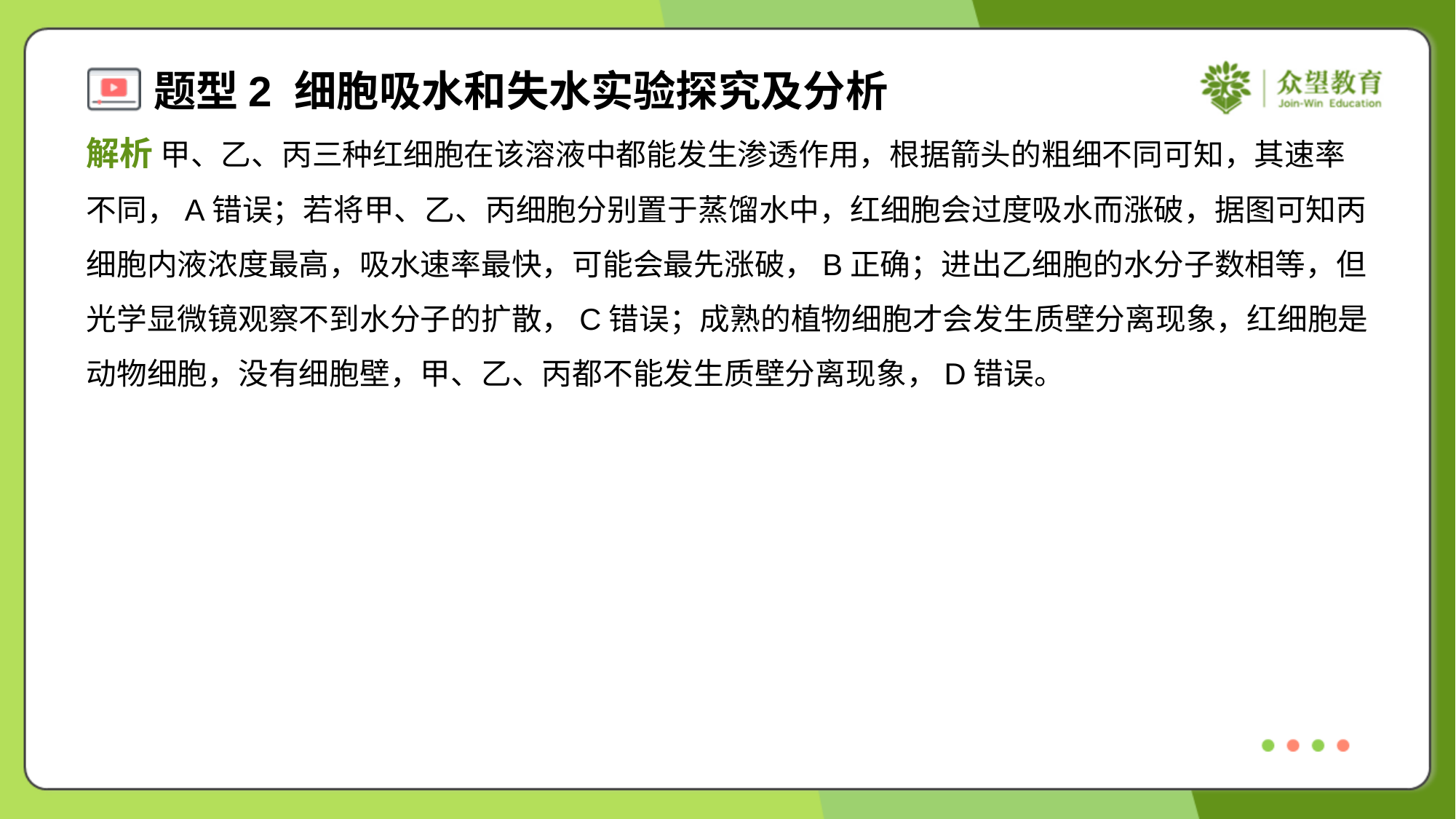

解析 甲、乙、丙三种红细胞在该溶液中都能发生渗透作用，根据箭头的粗细不同可知，其速率
不同，A错误；若将甲、乙、丙细胞分别置于蒸馏水中，红细胞会过度吸水而涨破，据图可知丙
细胞内液浓度最高，吸水速率最快，可能会最先涨破，B正确；进出乙细胞的水分子数相等，但
光学显微镜观察不到水分子的扩散，C错误；成熟的植物细胞才会发生质壁分离现象，红细胞是
动物细胞，没有细胞壁，甲、乙、丙都不能发生质壁分离现象，D错误。